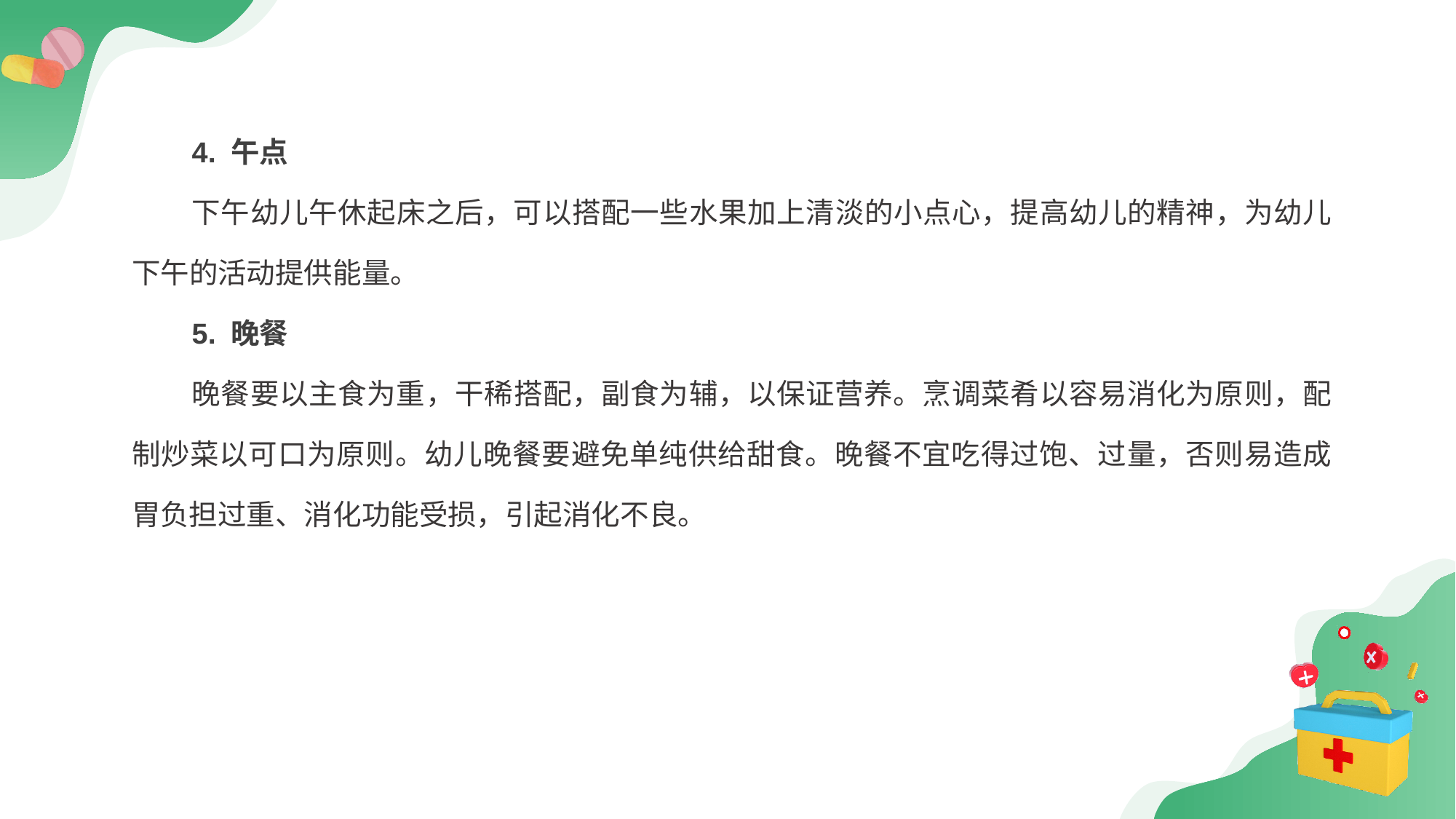

4. 午点
下午幼儿午休起床之后，可以搭配一些水果加上清淡的小点心，提高幼儿的精神，为幼儿下午的活动提供能量。
5. 晚餐
晚餐要以主食为重，干稀搭配，副食为辅，以保证营养。烹调菜肴以容易消化为原则，配制炒菜以可口为原则。幼儿晚餐要避免单纯供给甜食。晚餐不宜吃得过饱、过量，否则易造成胃负担过重、消化功能受损，引起消化不良。